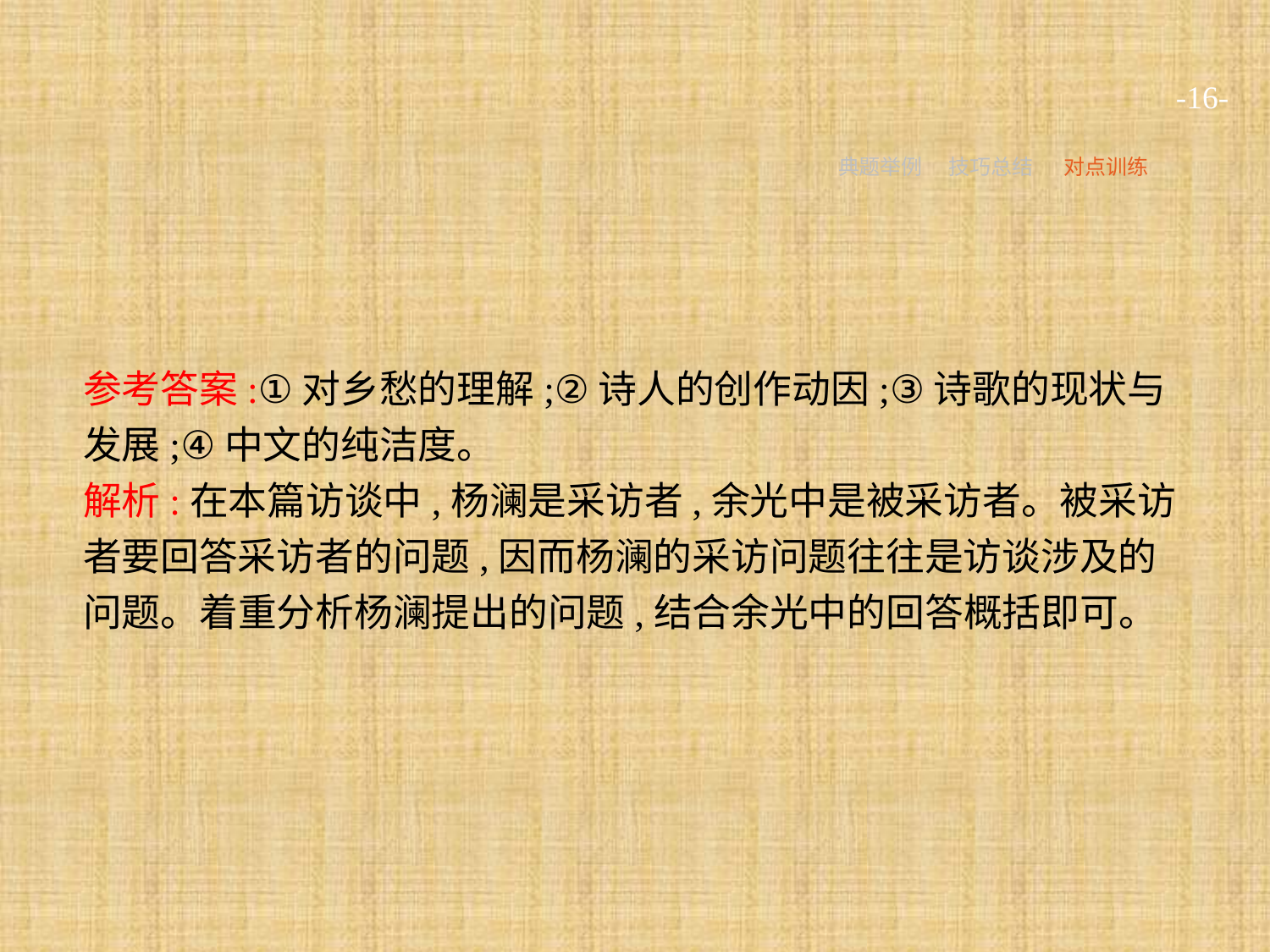

-16-
典题举例
技巧总结
对点训练
参考答案:①对乡愁的理解;②诗人的创作动因;③诗歌的现状与发展;④中文的纯洁度。
解析:在本篇访谈中,杨澜是采访者,余光中是被采访者。被采访者要回答采访者的问题,因而杨澜的采访问题往往是访谈涉及的问题。着重分析杨澜提出的问题,结合余光中的回答概括即可。